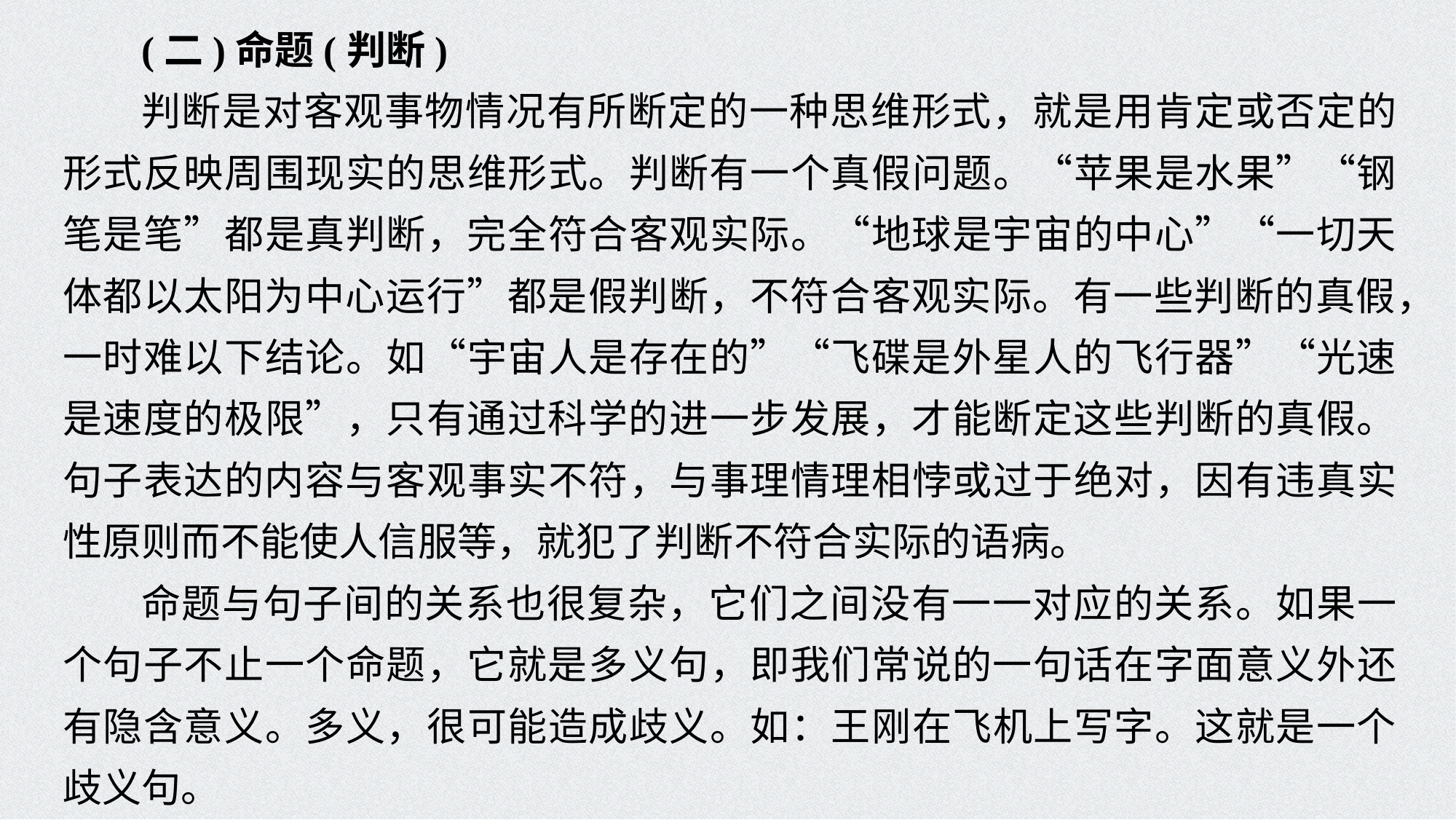

(二)命题(判断)
判断是对客观事物情况有所断定的一种思维形式，就是用肯定或否定的形式反映周围现实的思维形式。判断有一个真假问题。“苹果是水果”“钢笔是笔”都是真判断，完全符合客观实际。“地球是宇宙的中心”“一切天体都以太阳为中心运行”都是假判断，不符合客观实际。有一些判断的真假，一时难以下结论。如“宇宙人是存在的”“飞碟是外星人的飞行器”“光速是速度的极限”，只有通过科学的进一步发展，才能断定这些判断的真假。句子表达的内容与客观事实不符，与事理情理相悖或过于绝对，因有违真实性原则而不能使人信服等，就犯了判断不符合实际的语病。
命题与句子间的关系也很复杂，它们之间没有一一对应的关系。如果一个句子不止一个命题，它就是多义句，即我们常说的一句话在字面意义外还有隐含意义。多义，很可能造成歧义。如：王刚在飞机上写字。这就是一个歧义句。